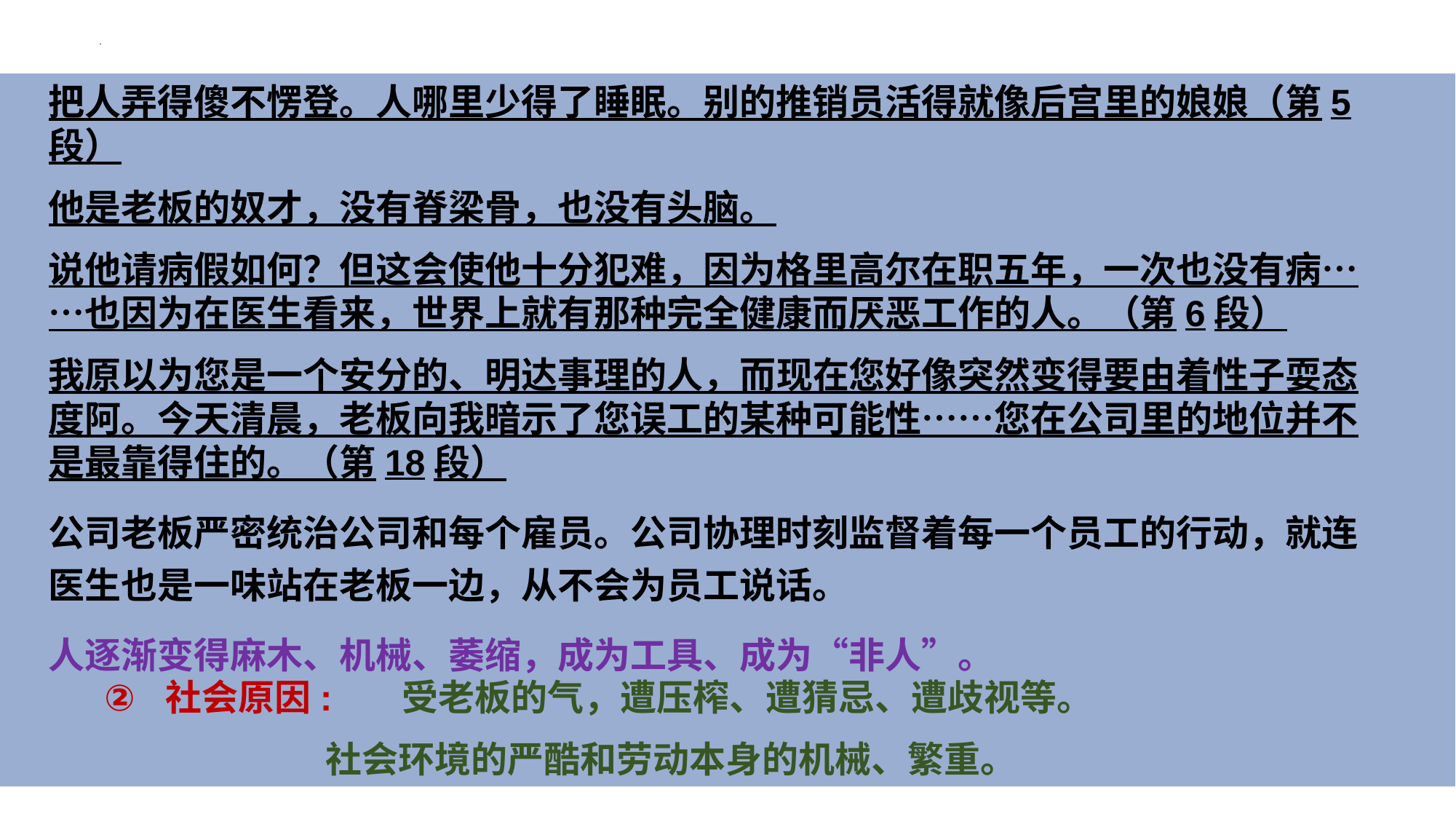

把人弄得傻不愣登。人哪里少得了睡眠。别的推销员活得就像后宫里的娘娘（第5段）
他是老板的奴才，没有脊梁骨，也没有头脑。
说他请病假如何？但这会使他十分犯难，因为格里高尔在职五年，一次也没有病……也因为在医生看来，世界上就有那种完全健康而厌恶工作的人。（第6段）
我原以为您是一个安分的、明达事理的人，而现在您好像突然变得要由着性子耍态度阿。今天清晨，老板向我暗示了您误工的某种可能性……您在公司里的地位并不是最靠得住的。（第18段）
公司老板严密统治公司和每个雇员。公司协理时刻监督着每一个员工的行动，就连医生也是一味站在老板一边，从不会为员工说话。
人逐渐变得麻木、机械、萎缩，成为工具、成为“非人”。
社会原因:      受老板的气，遭压榨、遭猜忌、遭歧视等。
                          社会环境的严酷和劳动本身的机械、繁重。